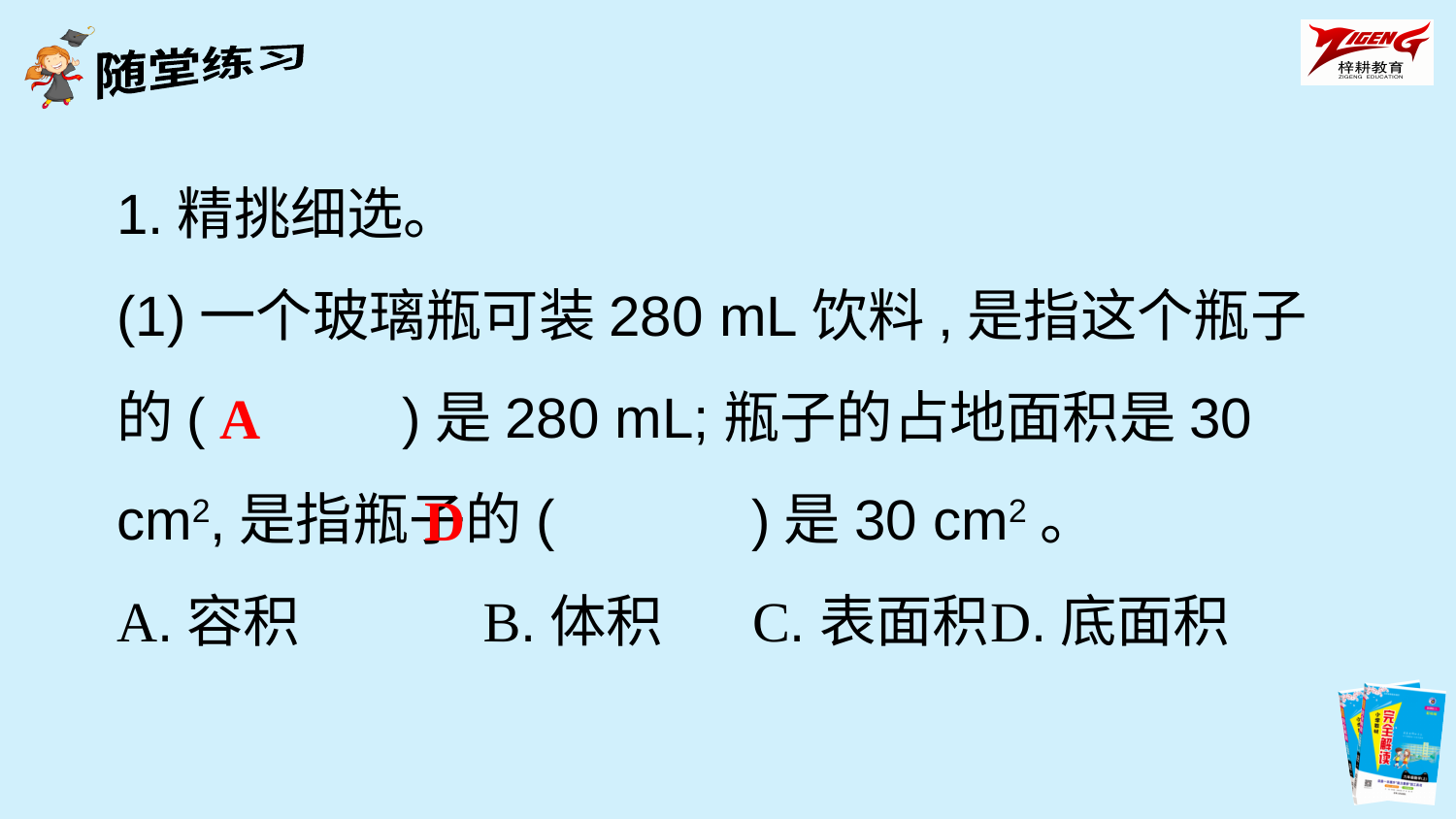

1.精挑细选。
(1)一个玻璃瓶可装280 mL饮料,是指这个瓶子的(　　　)是280 mL;瓶子的占地面积是30 cm2,是指瓶子的(　　　)是30 cm2。
A.容积　　　B.体积      C.表面积	D.底面积
A
D